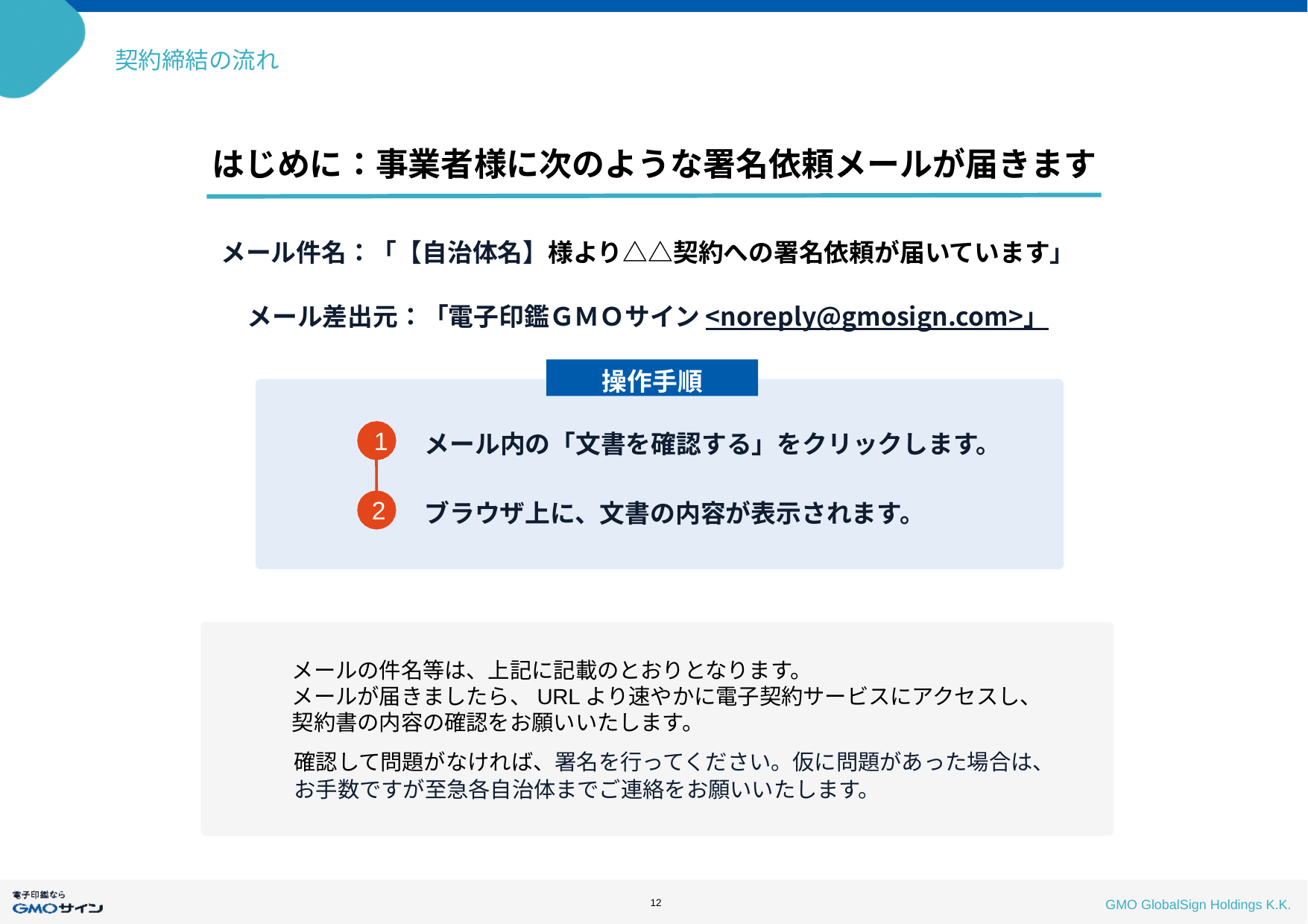

契約締結の流れ
はじめに：事業者様に次のような署名依頼メールが届きます

メール件名：「【自治体名】様より△△契約への署名依頼が届いています」

メール差出元：「電子印鑑ＧＭＯサイン <noreply@gmosign.com>」
操作手順

1
メール内の「文書を確認する」をクリックします。

2
ブラウザ上に、文書の内容が表示されます。

メールの件名等は、上記に記載のとおりとなります。
メールが届きましたら、URLより速やかに電子契約サービスにアクセスし、
契約書の内容の確認をお願いいたします。
確認して問題がなければ、署名を行ってください。仮に問題があった場合は、
お手数ですが至急各自治体までご連絡をお願いいたします。
12